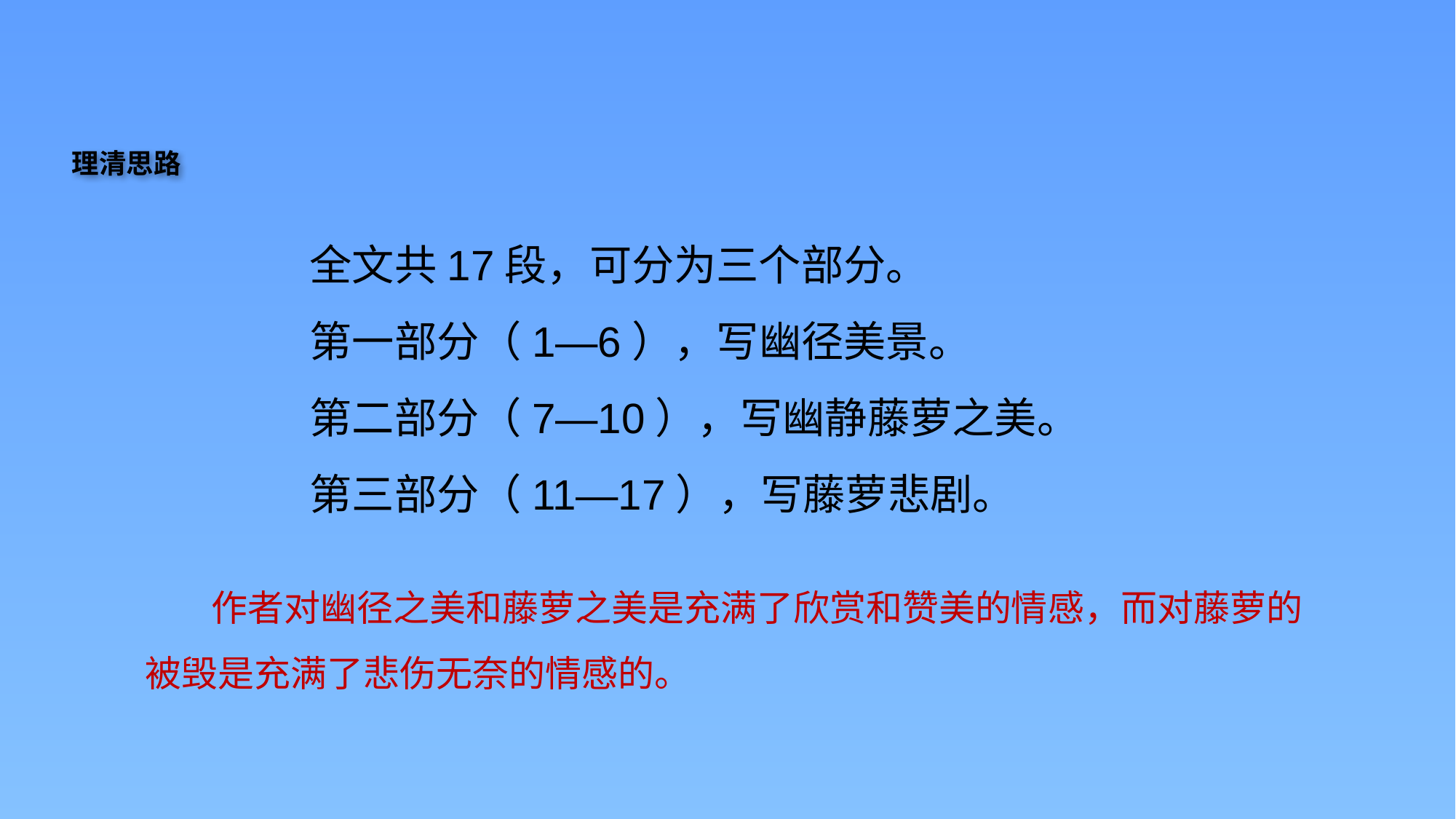

理清思路
全文共17段，可分为三个部分。
第一部分（1—6），写幽径美景。
第二部分（7—10），写幽静藤萝之美。
第三部分（11—17），写藤萝悲剧。
       作者对幽径之美和藤萝之美是充满了欣赏和赞美的情感，而对藤萝的被毁是充满了悲伤无奈的情感的。